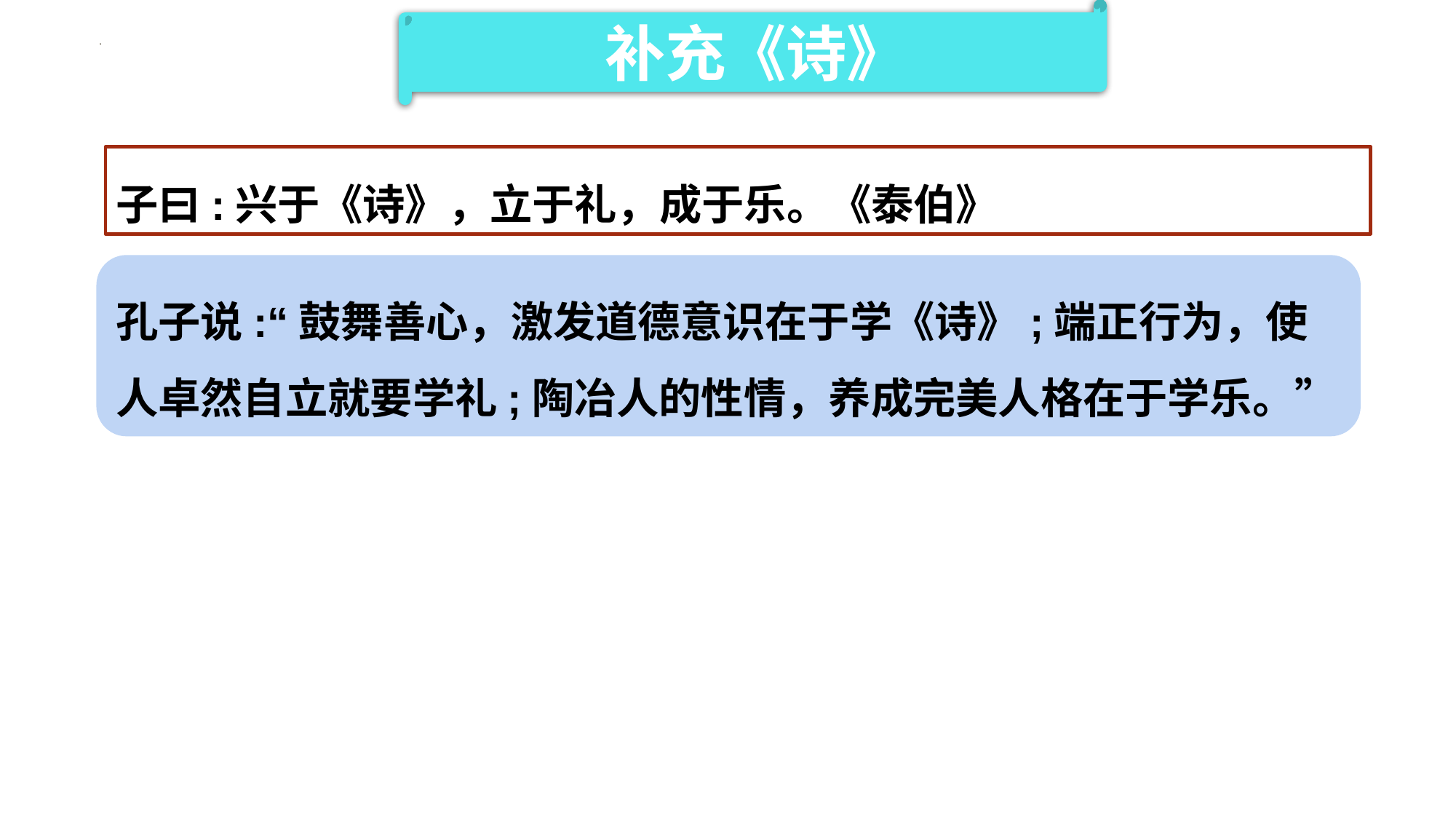

补充《诗》
子曰:兴于《诗》，立于礼，成于乐。《泰伯》
孔子说:“鼓舞善心，激发道德意识在于学《诗》;端正行为，使人卓然自立就要学礼;陶冶人的性情，养成完美人格在于学乐。”